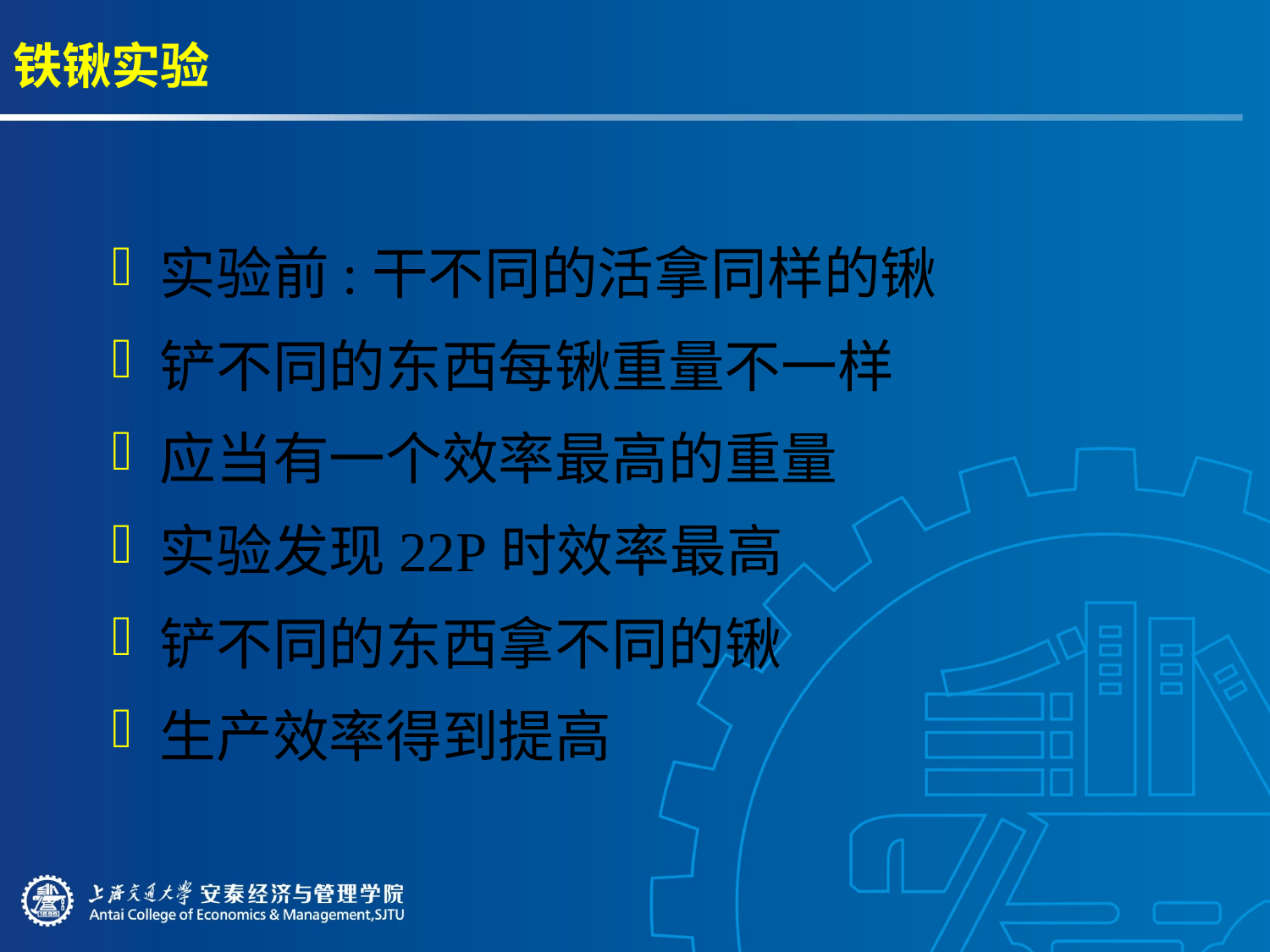

# 铁锹实验
实验前:干不同的活拿同样的锹
铲不同的东西每锹重量不一样
应当有一个效率最高的重量
实验发现22P时效率最高
铲不同的东西拿不同的锹
生产效率得到提高